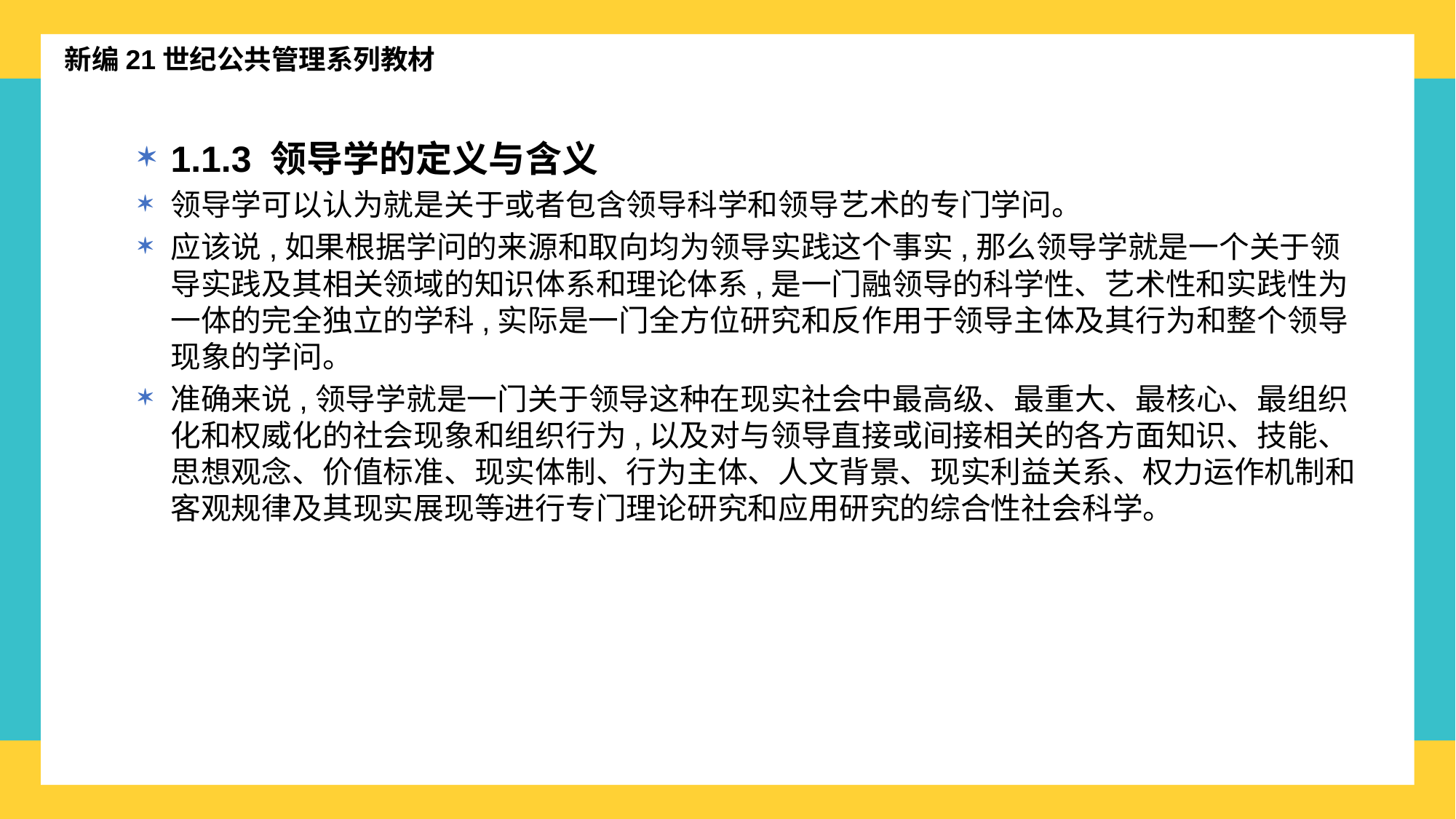

新编21世纪公共管理系列教材
1.1.3 领导学的定义与含义
领导学可以认为就是关于或者包含领导科学和领导艺术的专门学问。
应该说,如果根据学问的来源和取向均为领导实践这个事实,那么领导学就是一个关于领导实践及其相关领域的知识体系和理论体系,是一门融领导的科学性、艺术性和实践性为一体的完全独立的学科,实际是一门全方位研究和反作用于领导主体及其行为和整个领导现象的学问。
准确来说,领导学就是一门关于领导这种在现实社会中最高级、最重大、最核心、最组织化和权威化的社会现象和组织行为,以及对与领导直接或间接相关的各方面知识、技能、思想观念、价值标准、现实体制、行为主体、人文背景、现实利益关系、权力运作机制和客观规律及其现实展现等进行专门理论研究和应用研究的综合性社会科学。